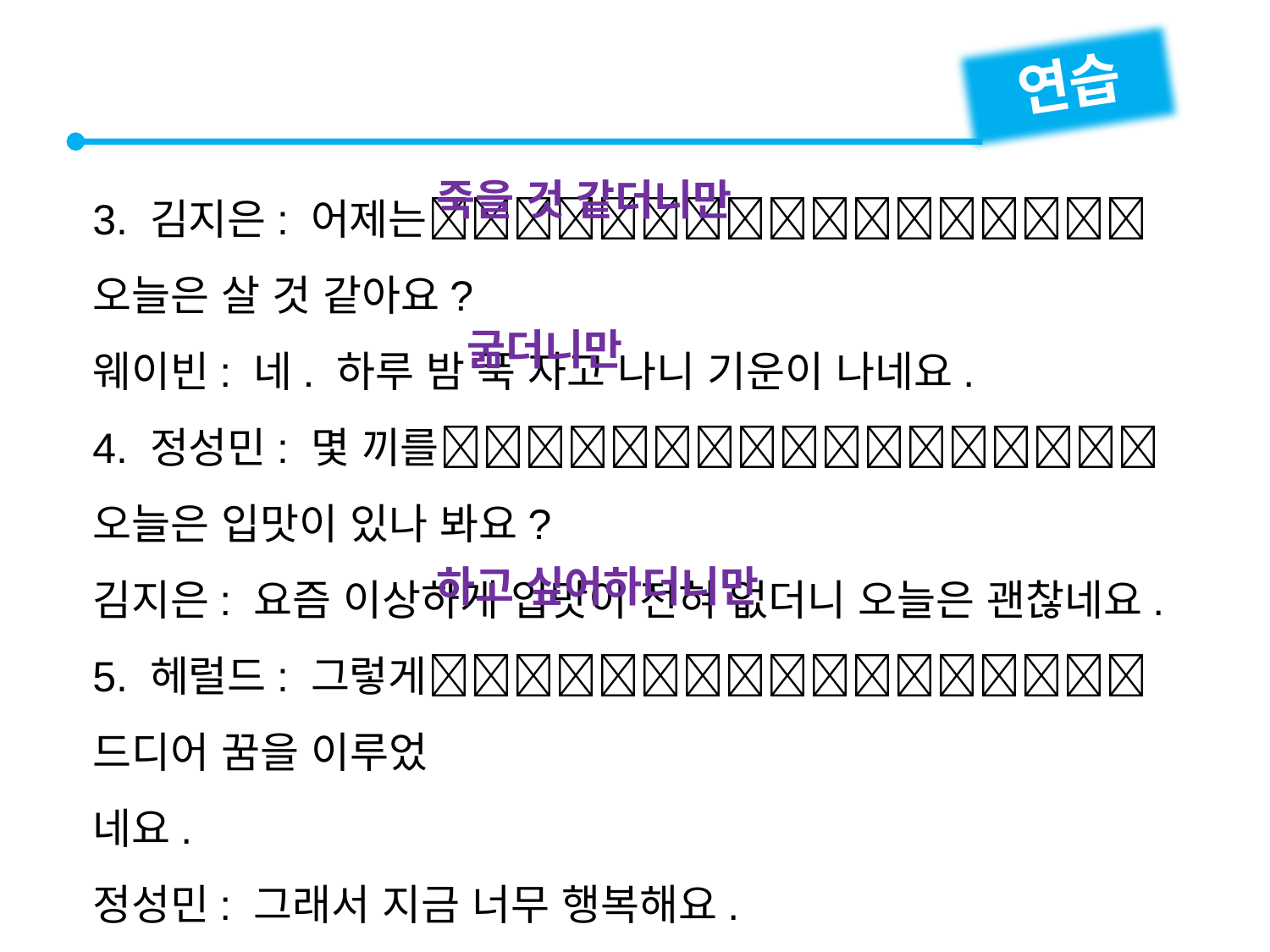

연습
3. 김지은: 어제는_________________오늘은 살 것 같아요?
웨이빈: 네. 하루 밤 푹 자고 나니 기운이 나네요.
4. 정성민: 몇 끼를_________________ 오늘은 입맛이 있나 봐요?
김지은: 요즘 이상하게 입맛이 전혀 없더니 오늘은 괜찮네요.
5. 헤럴드: 그렇게_________________ 드디어 꿈을 이루었
네요.
정성민: 그래서 지금 너무 행복해요.
죽을 것 같더니만
굶더니만
하고 싶어하더니만